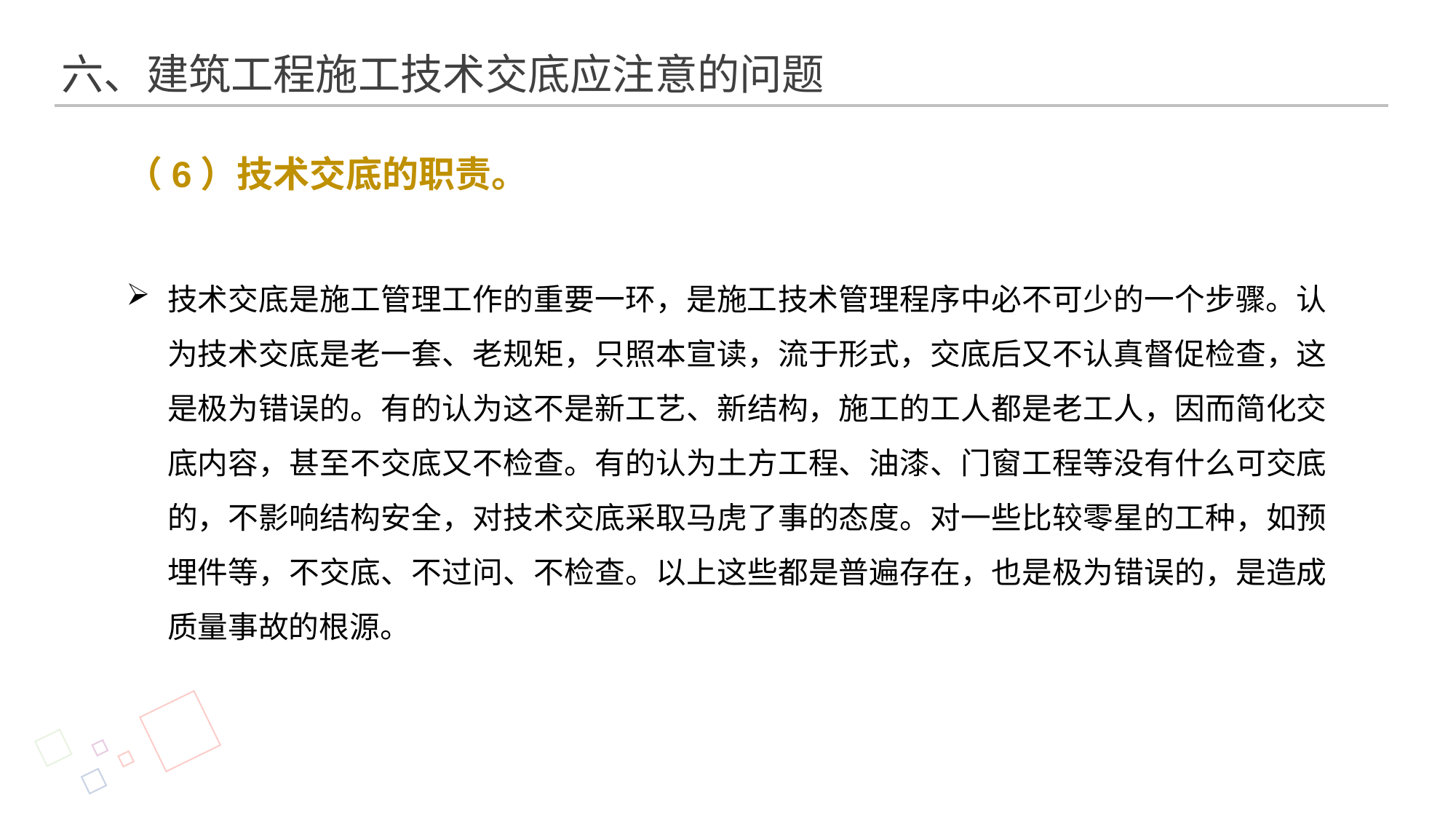

六、建筑工程施工技术交底应注意的问题
（6）技术交底的职责。
技术交底是施工管理工作的重要一环，是施工技术管理程序中必不可少的一个步骤。认为技术交底是老一套、老规矩，只照本宣读，流于形式，交底后又不认真督促检查，这是极为错误的。有的认为这不是新工艺、新结构，施工的工人都是老工人，因而简化交底内容，甚至不交底又不检查。有的认为土方工程、油漆、门窗工程等没有什么可交底的，不影响结构安全，对技术交底采取马虎了事的态度。对一些比较零星的工种，如预埋件等，不交底、不过问、不检查。以上这些都是普遍存在，也是极为错误的，是造成质量事故的根源。